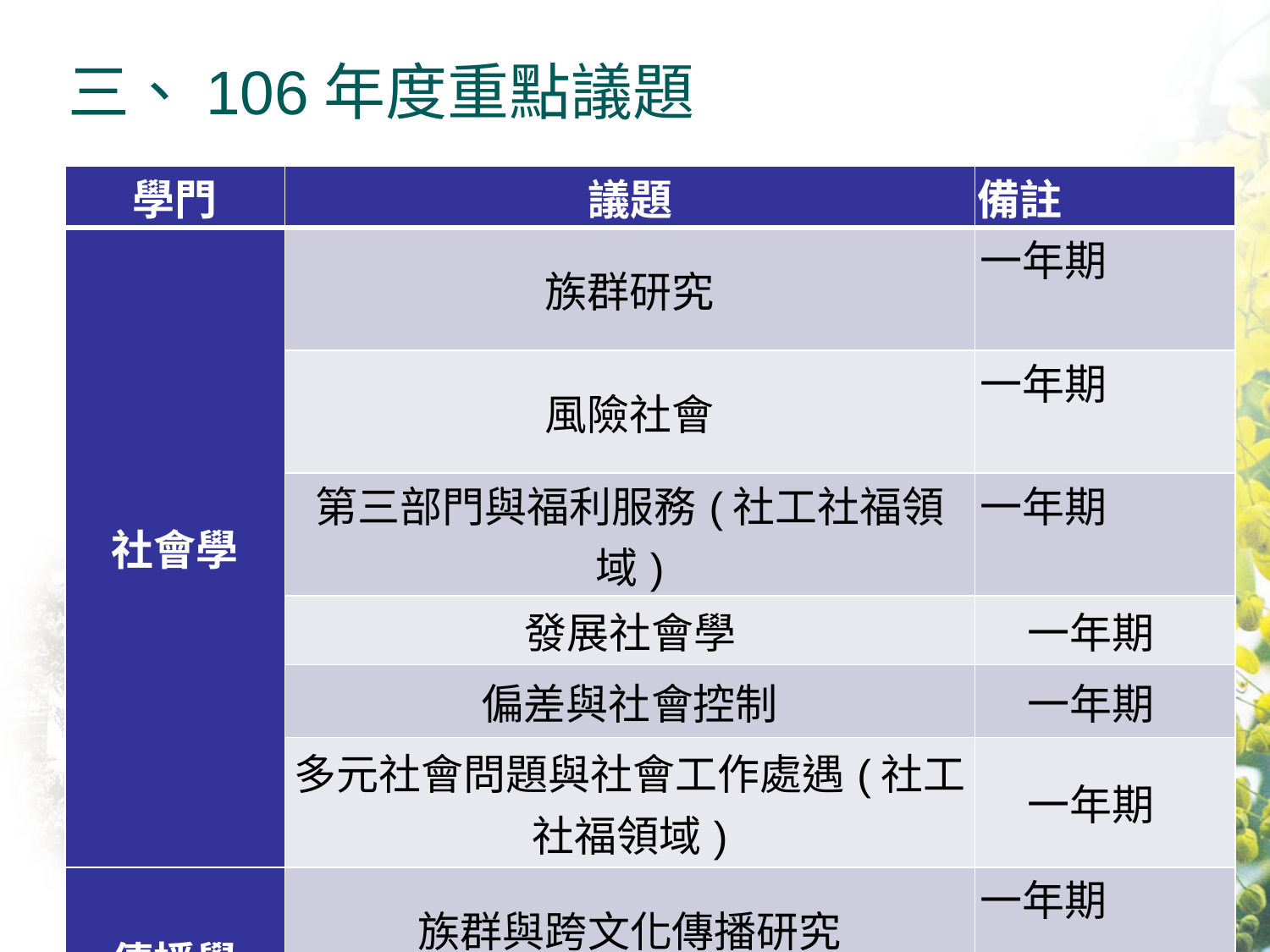

# 三、106年度重點議題
| 學門 | 議題 | 備註 |
| --- | --- | --- |
| 社會學 | 族群研究 | 一年期 |
|  | 風險社會 | 一年期 |
|  | 第三部門與福利服務(社工社福領域) | 一年期 |
|  | 發展社會學 | 一年期 |
|  | 偏差與社會控制 | 一年期 |
|  | 多元社會問題與社會工作處遇(社工社福領域) | 一年期 |
| 傳播學 | 族群與跨文化傳播研究 | 一年期 |
|  | 傳播政策與法規 | 一年期 |
| 經濟學 | 實驗經濟學 | 一年期 |